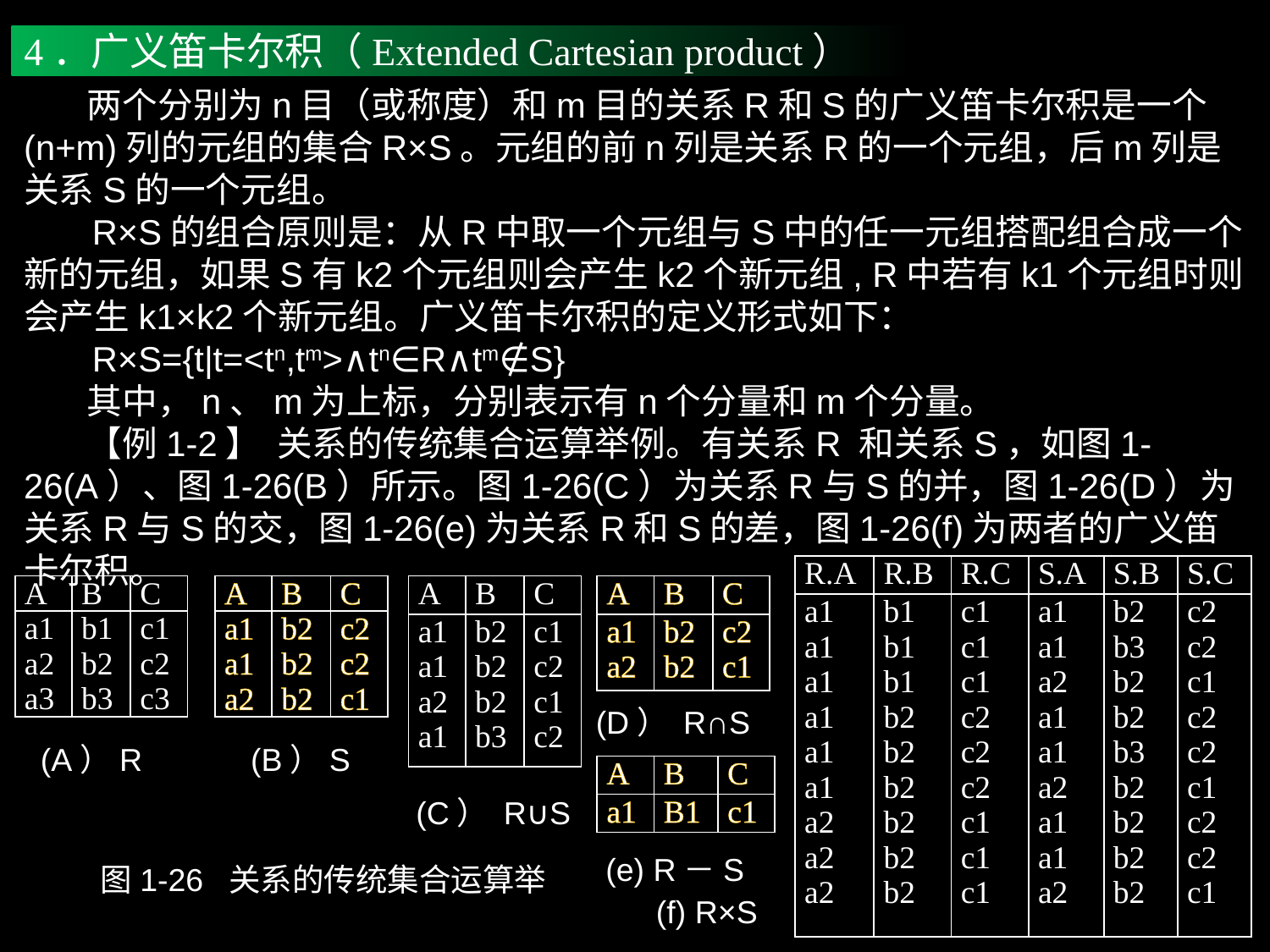

4．广义笛卡尔积（Extended Cartesian product）
       两个分别为n目（或称度）和m目的关系R和S的广义笛卡尔积是一个(n+m)列的元组的集合R×S。元组的前n列是关系R的一个元组，后m列是关系S的一个元组。
       R×S的组合原则是：从R中取一个元组与S中的任一元组搭配组合成一个新的元组，如果S有k2个元组则会产生k2个新元组, R中若有k1个元组时则会产生k1×k2个新元组。广义笛卡尔积的定义形式如下：
       R×S={t|t=<tn,tm>∧tn∈R∧tm∉S}
       其中，n、m为上标，分别表示有n个分量和m个分量。
       【例1-2】  关系的传统集合运算举例。有关系R 和关系S，如图1-26(A）、图1-26(B）所示。图1-26(C）为关系R与S的并，图1-26(D）为关系R与S的交，图1-26(e)为关系R和S的差，图1-26(f)为两者的广义笛卡尔积。

| R.A | R.B | R.C | S.A | S.B | S.C |
| --- | --- | --- | --- | --- | --- |
| a1 a1 a1 a1 a1 a1 a2 a2 a2 | b1 b1 b1 b2 b2 b2 b2 b2 b2 | c1 c1 c1 c2 c2 c2 c1 c1 c1 | a1 a1 a2 a1 a1 a2 a1 a1 a2 | b2 b3 b2 b2 b3 b2 b2 b2 b2 | c2 c2 c1 c2 c2 c1 c2 c2 c1 |
| A | B | C |
| --- | --- | --- |
| a1 a2 a3 | b1 b2 b3 | c1 c2 c3 |
| A | B | C |
| --- | --- | --- |
| a1 a1 a2 | b2 b2 b2 | c2 c2 c1 |
| A | B | C |
| --- | --- | --- |
| a1 a1 a2 a1 | b2 b2 b2 b3 | c1 c2 c1 c2 |
| A | B | C |
| --- | --- | --- |
| a1 a2 | b2 b2 | c2 c1 |
(D） R∩S
(A）R
(B）S
| A | B | C |
| --- | --- | --- |
| a1 | B1 | c1 |
(C） R∪S
(e) R－S
图1-26  关系的传统集合运算举
(f) R×S